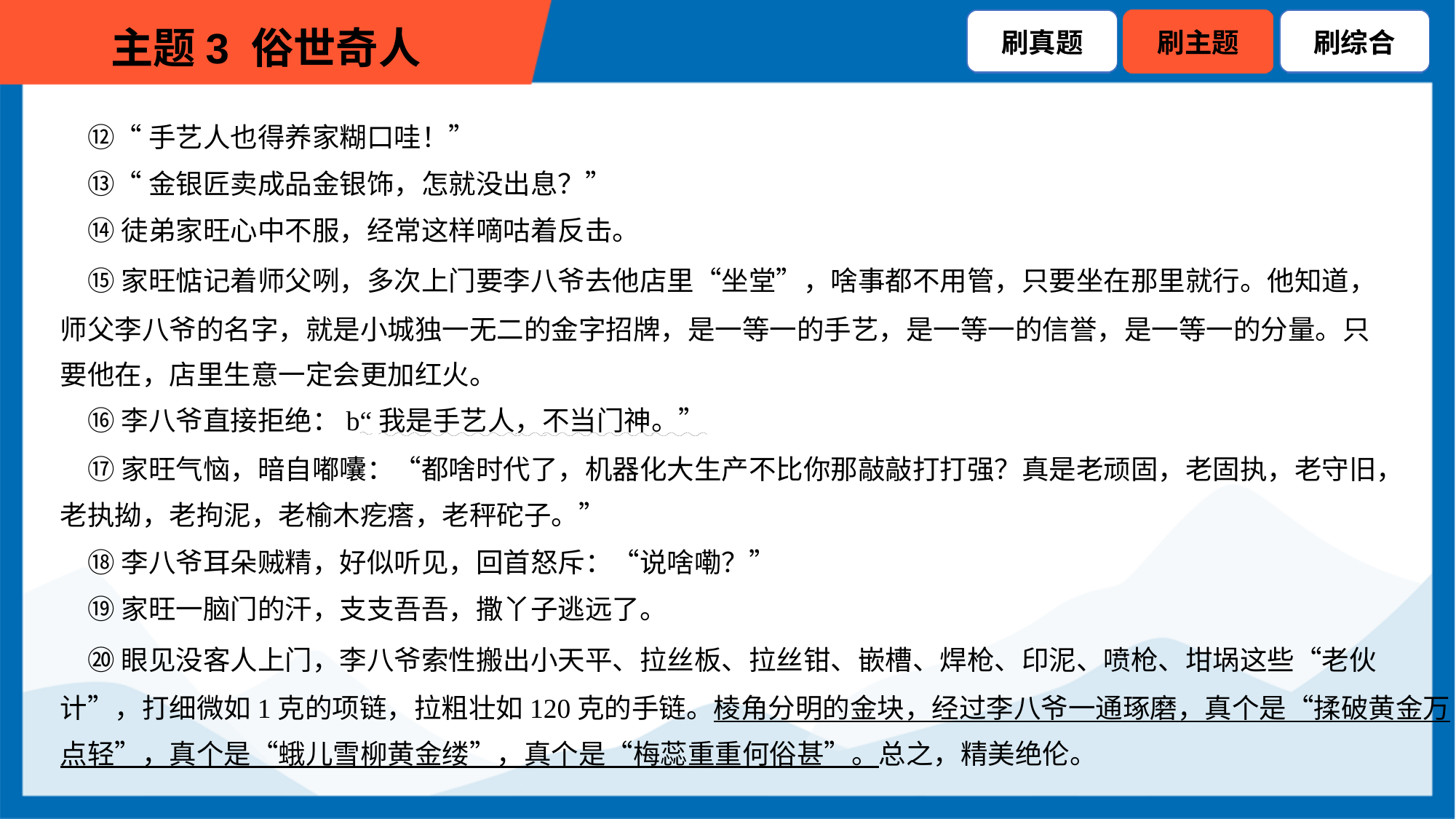

⑫“手艺人也得养家糊口哇！”
    ⑬“金银匠卖成品金银饰，怎就没出息？”
    ⑭徒弟家旺心中不服，经常这样嘀咕着反击。
    ⑮家旺惦记着师父咧，多次上门要李八爷去他店里“坐堂”，啥事都不用管，只要坐在那里就行。他知道，
师父李八爷的名字，就是小城独一无二的金字招牌，是一等一的手艺，是一等一的信誉，是一等一的分量。只
要他在，店里生意一定会更加红火。
    ⑯李八爷直接拒绝：b“我是手艺人，不当门神。”
    ⑰家旺气恼，暗自嘟囔：“都啥时代了，机器化大生产不比你那敲敲打打强？真是老顽固，老固执，老守旧，
老执拗，老拘泥，老榆木疙瘩，老秤砣子。”
    ⑱李八爷耳朵贼精，好似听见，回首怒斥：“说啥嘞？”
    ⑲家旺一脑门的汗，支支吾吾，撒丫子逃远了。
    ⑳眼见没客人上门，李八爷索性搬出小天平、拉丝板、拉丝钳、嵌槽、焊枪、印泥、喷枪、坩埚这些“老伙
计”，打细微如1克的项链，拉粗壮如120克的手链。棱角分明的金块，经过李八爷一通琢磨，真个是“揉破黄金万
点轻”，真个是“蛾儿雪柳黄金缕”，真个是“梅蕊重重何俗甚”。总之，精美绝伦。